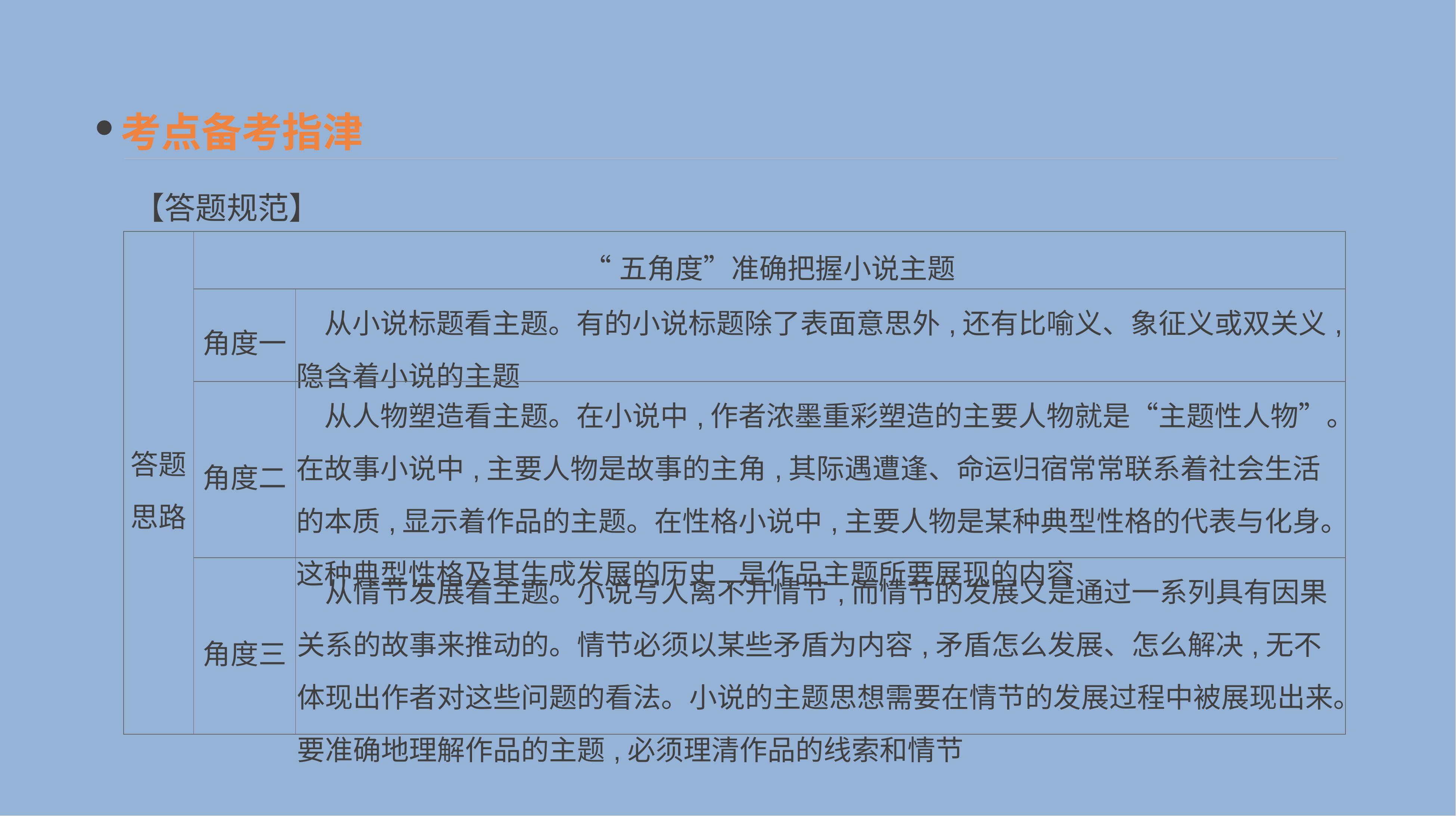

考点备考指津

【答题规范】
| 答题 思路 | “五角度”准确把握小说主题 |  |
| --- | --- | --- |
|  | 角度一 | 从小说标题看主题。有的小说标题除了表面意思外,还有比喻义、象征义或双关义,隐含着小说的主题 |
|  | 角度二 | 从人物塑造看主题。在小说中,作者浓墨重彩塑造的主要人物就是“主题性人物”。在故事小说中,主要人物是故事的主角,其际遇遭逢、命运归宿常常联系着社会生活的本质,显示着作品的主题。在性格小说中,主要人物是某种典型性格的代表与化身。这种典型性格及其生成发展的历史,是作品主题所要展现的内容 |
|  | 角度三 | 从情节发展看主题。小说写人离不开情节,而情节的发展又是通过一系列具有因果关系的故事来推动的。情节必须以某些矛盾为内容,矛盾怎么发展、怎么解决,无不体现出作者对这些问题的看法。小说的主题思想需要在情节的发展过程中被展现出来。要准确地理解作品的主题,必须理清作品的线索和情节 |